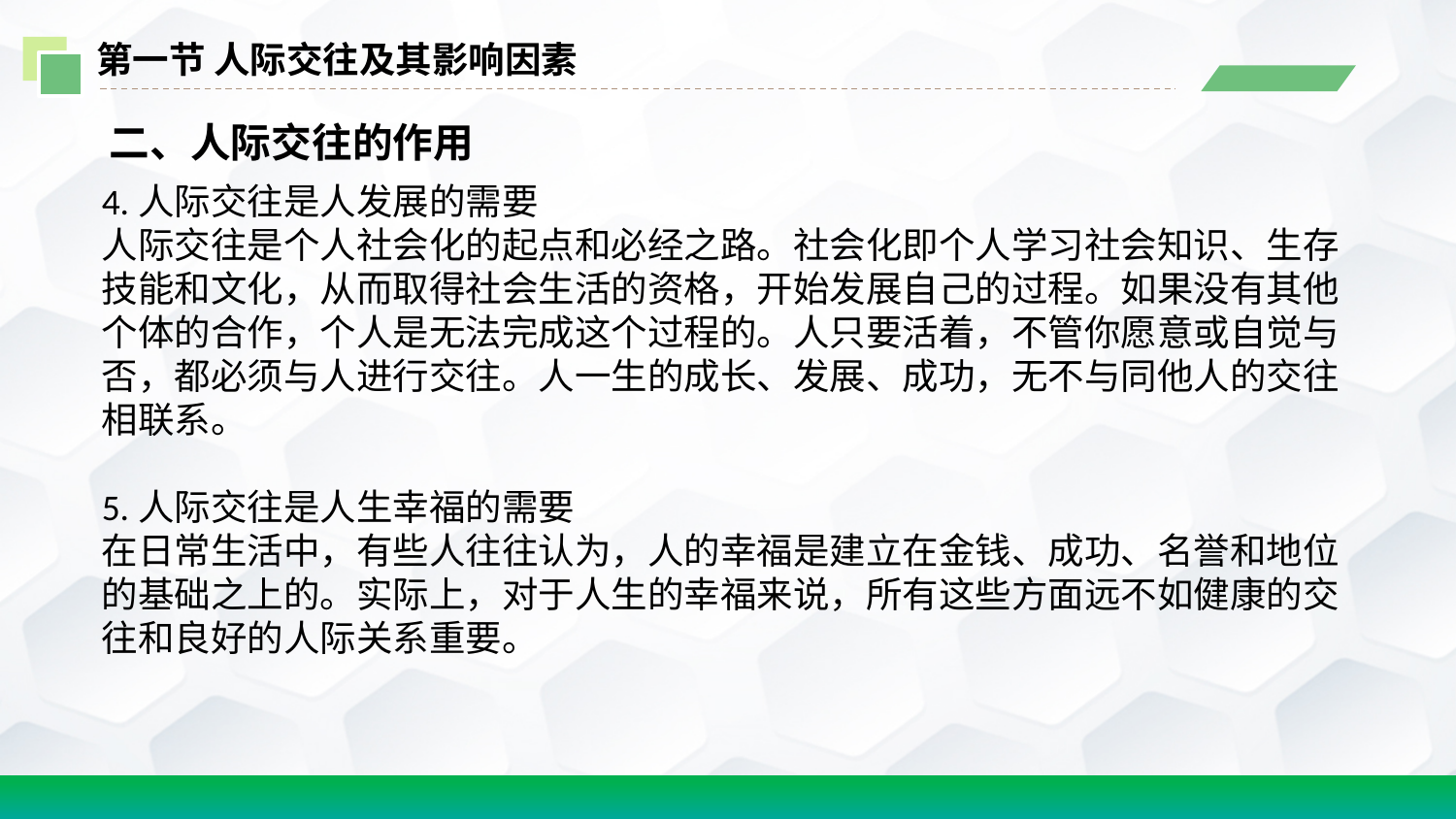

第一节 人际交往及其影响因素
 二、人际交往的作用
4.人际交往是人发展的需要
人际交往是个人社会化的起点和必经之路。社会化即个人学习社会知识、生存技能和文化，从而取得社会生活的资格，开始发展自己的过程。如果没有其他个体的合作，个人是无法完成这个过程的。人只要活着，不管你愿意或自觉与否，都必须与人进行交往。人一生的成长、发展、成功，无不与同他人的交往相联系。

5.人际交往是人生幸福的需要
在日常生活中，有些人往往认为，人的幸福是建立在金钱、成功、名誉和地位的基础之上的。实际上，对于人生的幸福来说，所有这些方面远不如健康的交往和良好的人际关系重要。